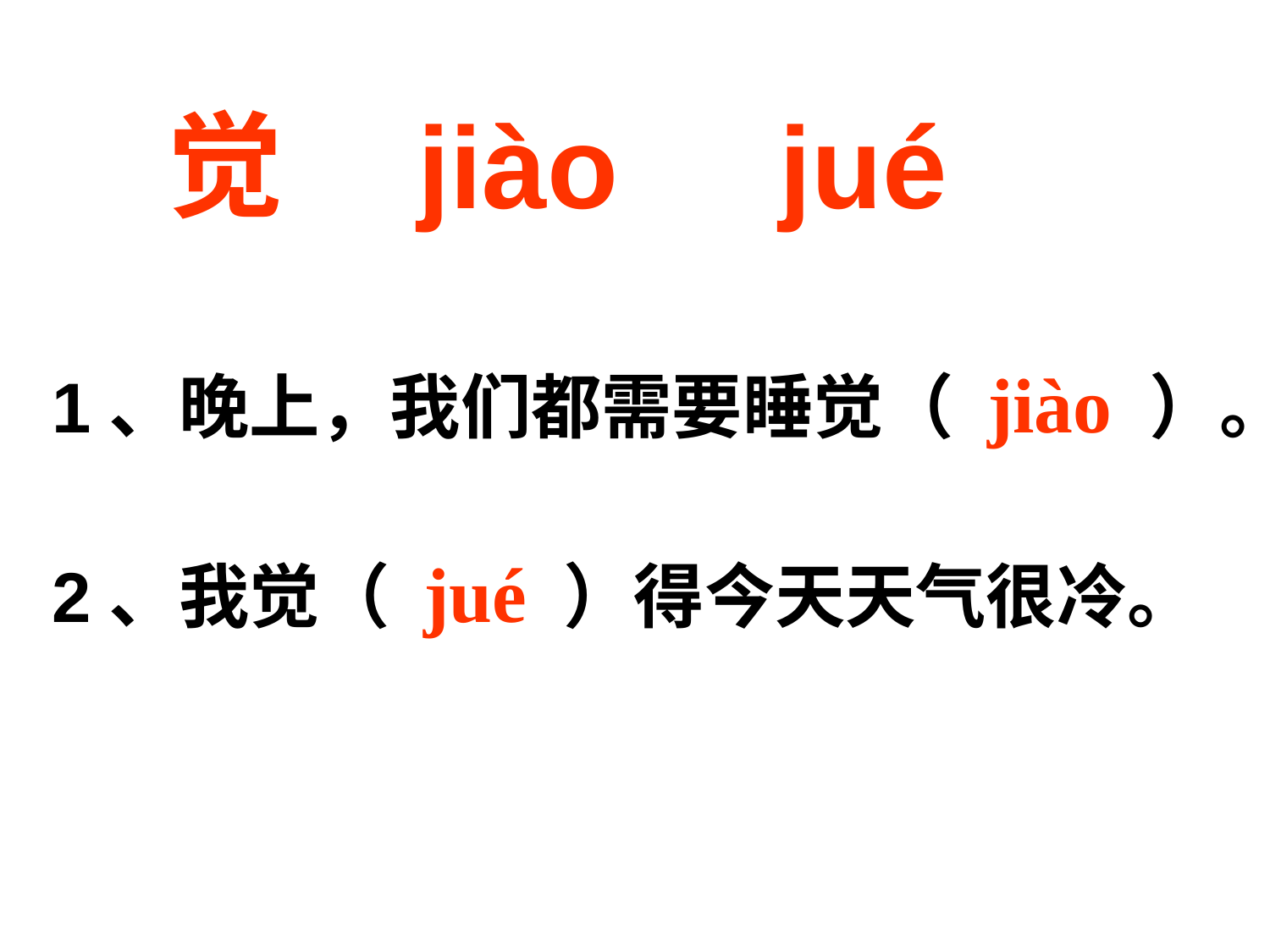

觉    jiào     jué
1、晚上，我们都需要睡觉（ jiào ）。
2、我觉（ jué ）得今天天气很冷。